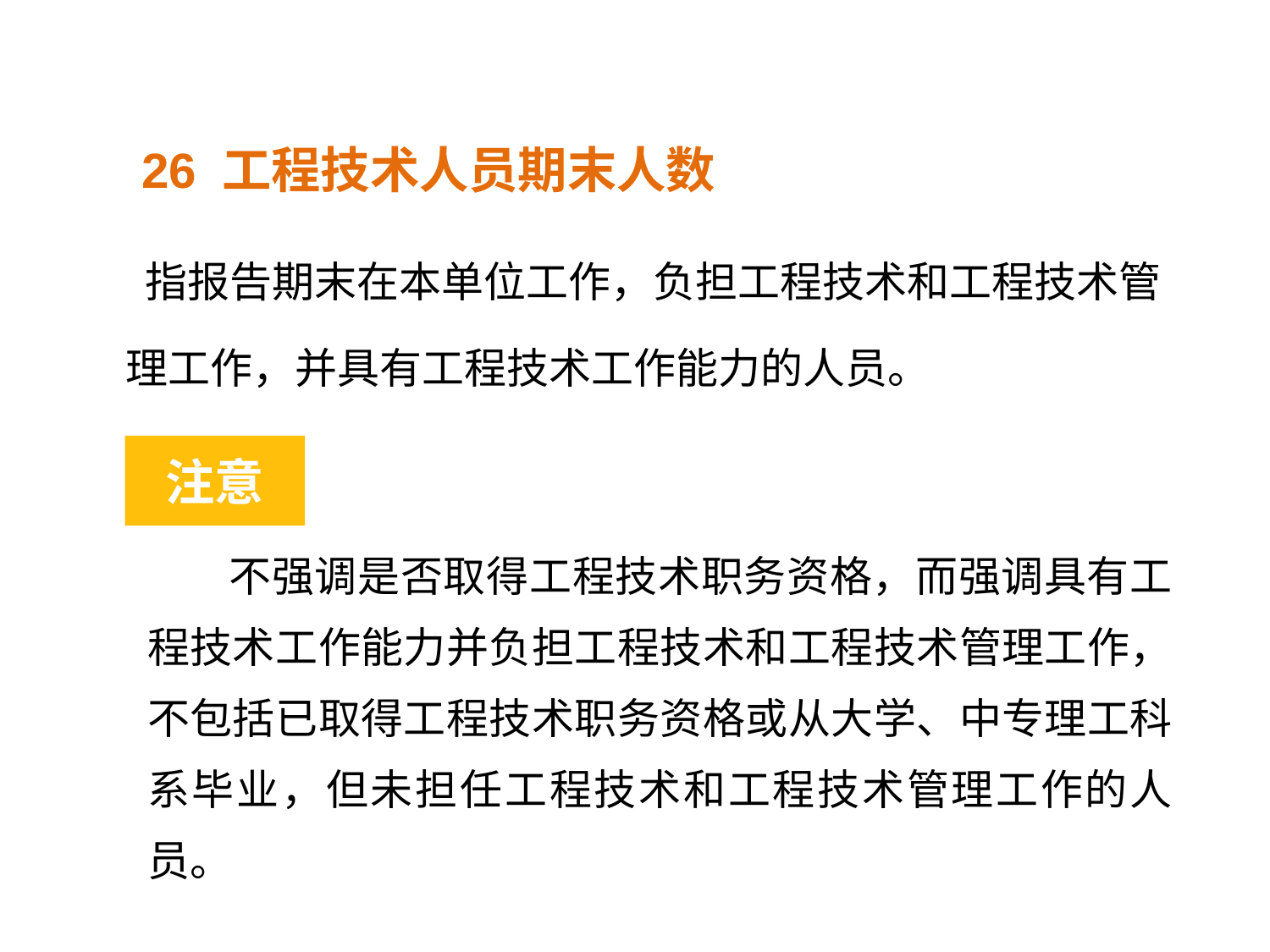

# 26 工程技术人员期末人数
      指报告期末在本单位工作，负担工程技术和工程技术管理工作，并具有工程技术工作能力的人员。

注意
       不强调是否取得工程技术职务资格，而强调具有工程技术工作能力并负担工程技术和工程技术管理工作，不包括已取得工程技术职务资格或从大学、中专理工科系毕业，但未担任工程技术和工程技术管理工作的人员。